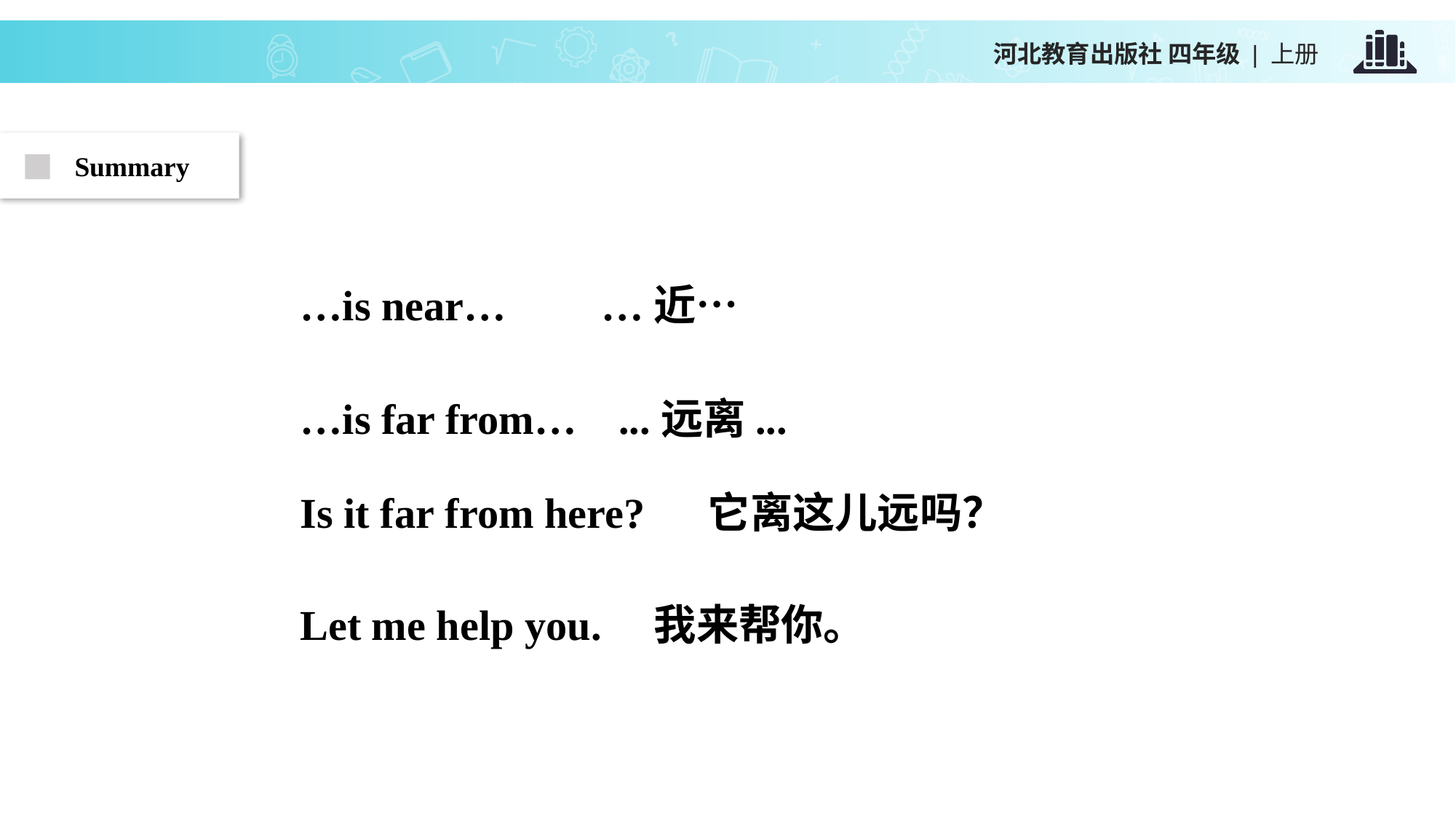

Summary

…is near…         …近…
…is far from…    ...远离...
Is it far from here?     它离这儿远吗？
Let me help you.    我来帮你。